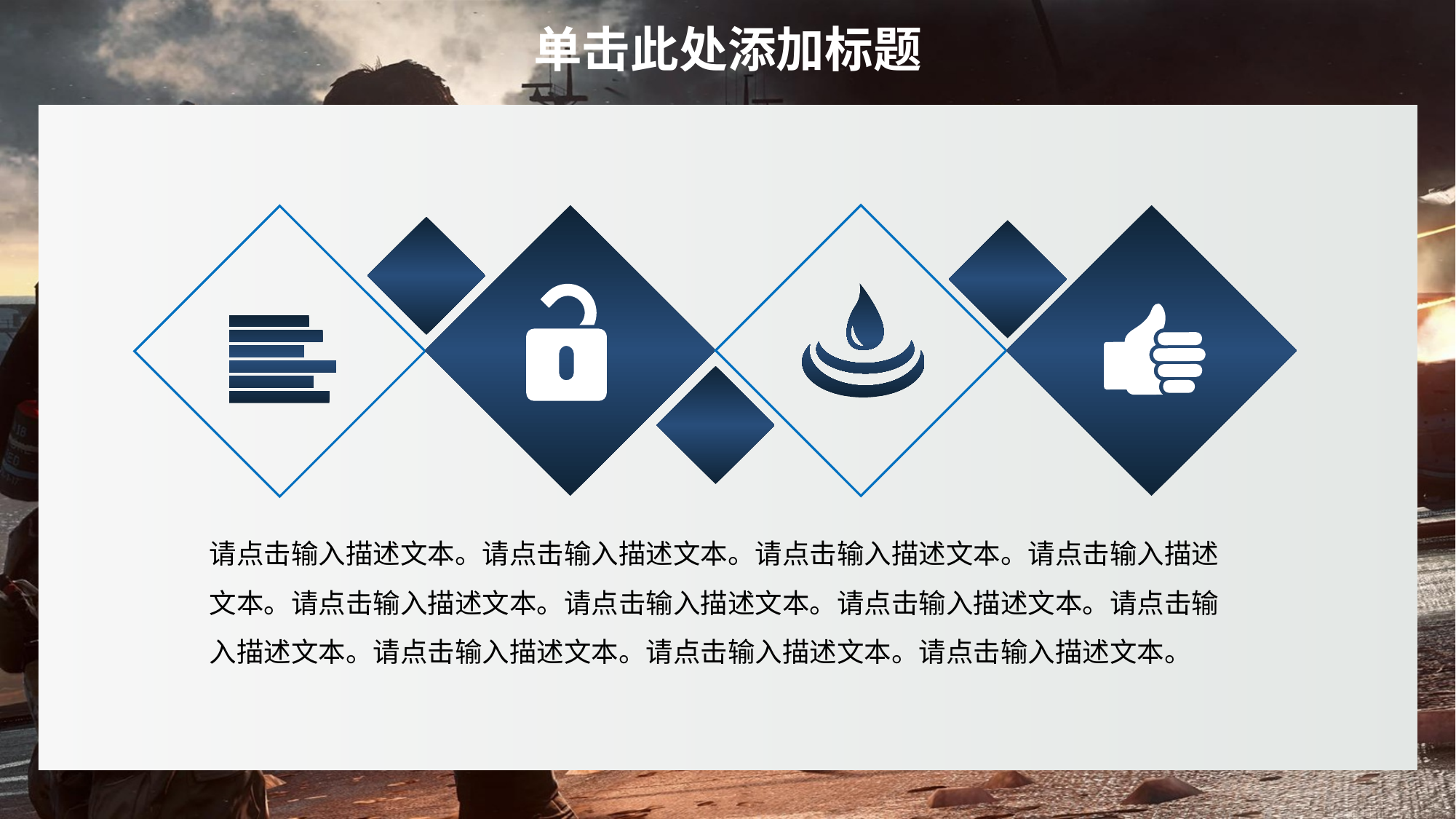

单击此处添加标题

请点击输入描述文本。请点击输入描述文本。请点击输入描述文本。请点击输入描述文本。请点击输入描述文本。请点击输入描述文本。请点击输入描述文本。请点击输入描述文本。请点击输入描述文本。请点击输入描述文本。请点击输入描述文本。